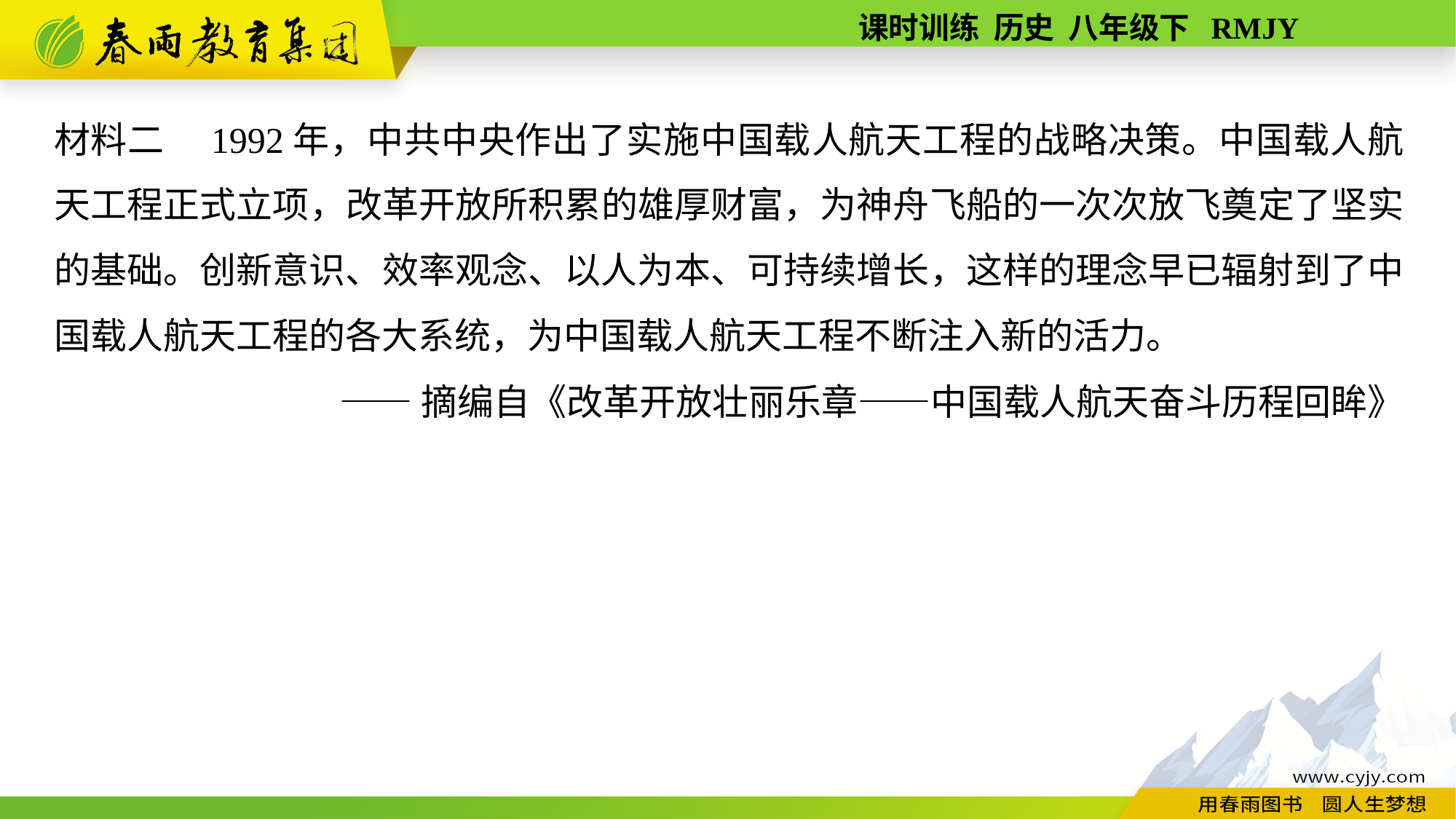

材料二　1992年，中共中央作出了实施中国载人航天工程的战略决策。中国载人航天工程正式立项，改革开放所积累的雄厚财富，为神舟飞船的一次次放飞奠定了坚实的基础。创新意识、效率观念、以人为本、可持续增长，这样的理念早已辐射到了中国载人航天工程的各大系统，为中国载人航天工程不断注入新的活力。
——摘编自《改革开放壮丽乐章——中国载人航天奋斗历程回眸》